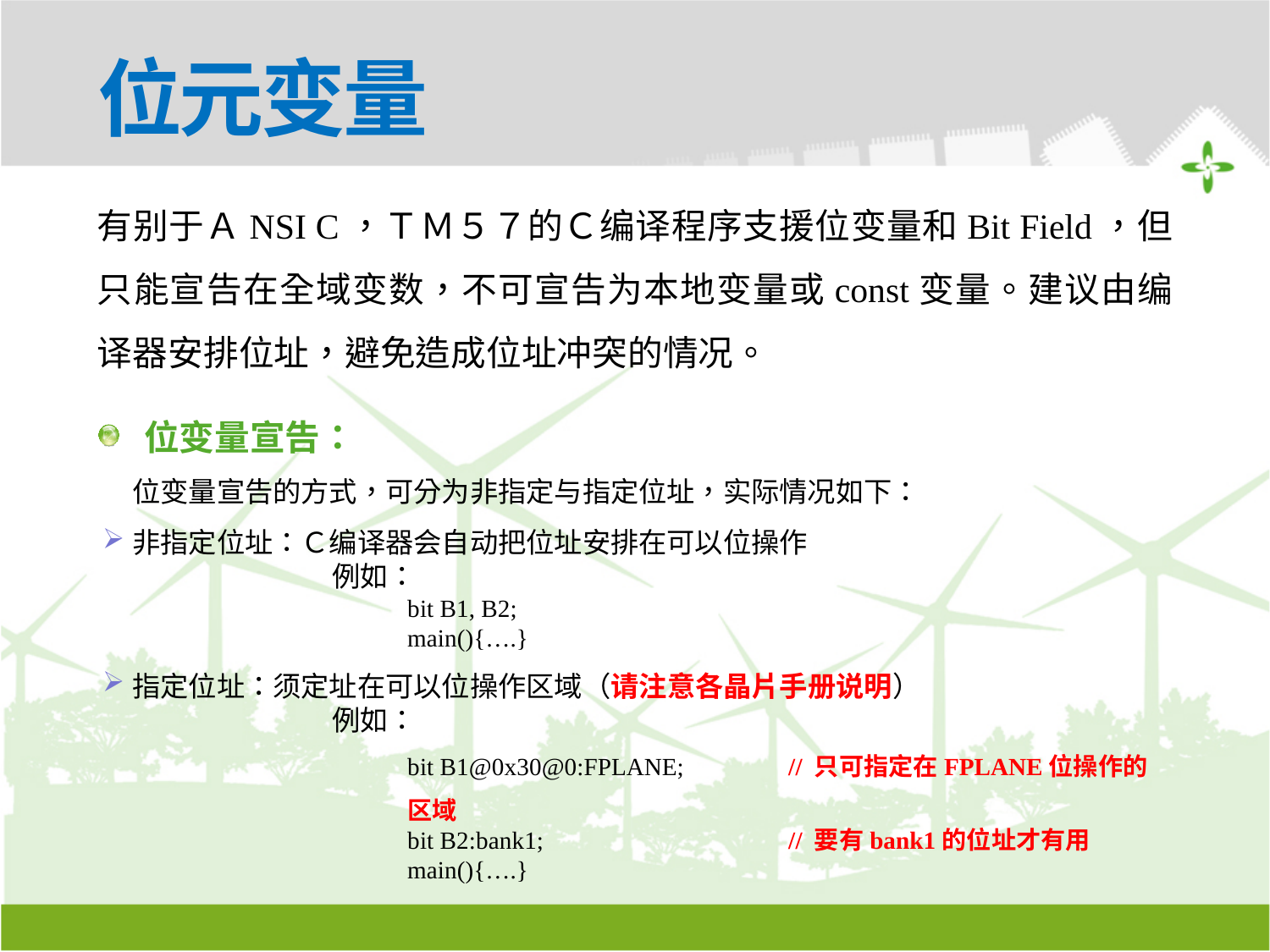

# 位元变量
有别于ＡNSI C，ＴＭ５７的Ｃ编译程序支援位变量和Bit Field，但只能宣告在全域变数，不可宣告为本地变量或const变量。建议由编译器安排位址，避免造成位址冲突的情况。
 位变量宣告：
位变量宣告的方式，可分为非指定与指定位址，实际情况如下：
非指定位址：Ｃ编译器会自动把位址安排在可以位操作
例如：
bit B1, B2;
main(){….}
指定位址：须定址在可以位操作区域（请注意各晶片手册说明）
例如：
bit B1@0x30@0:FPLANE;	// 只可指定在FPLANE位操作的区域
bit B2:bank1; 		// 要有bank1的位址才有用
main(){….}